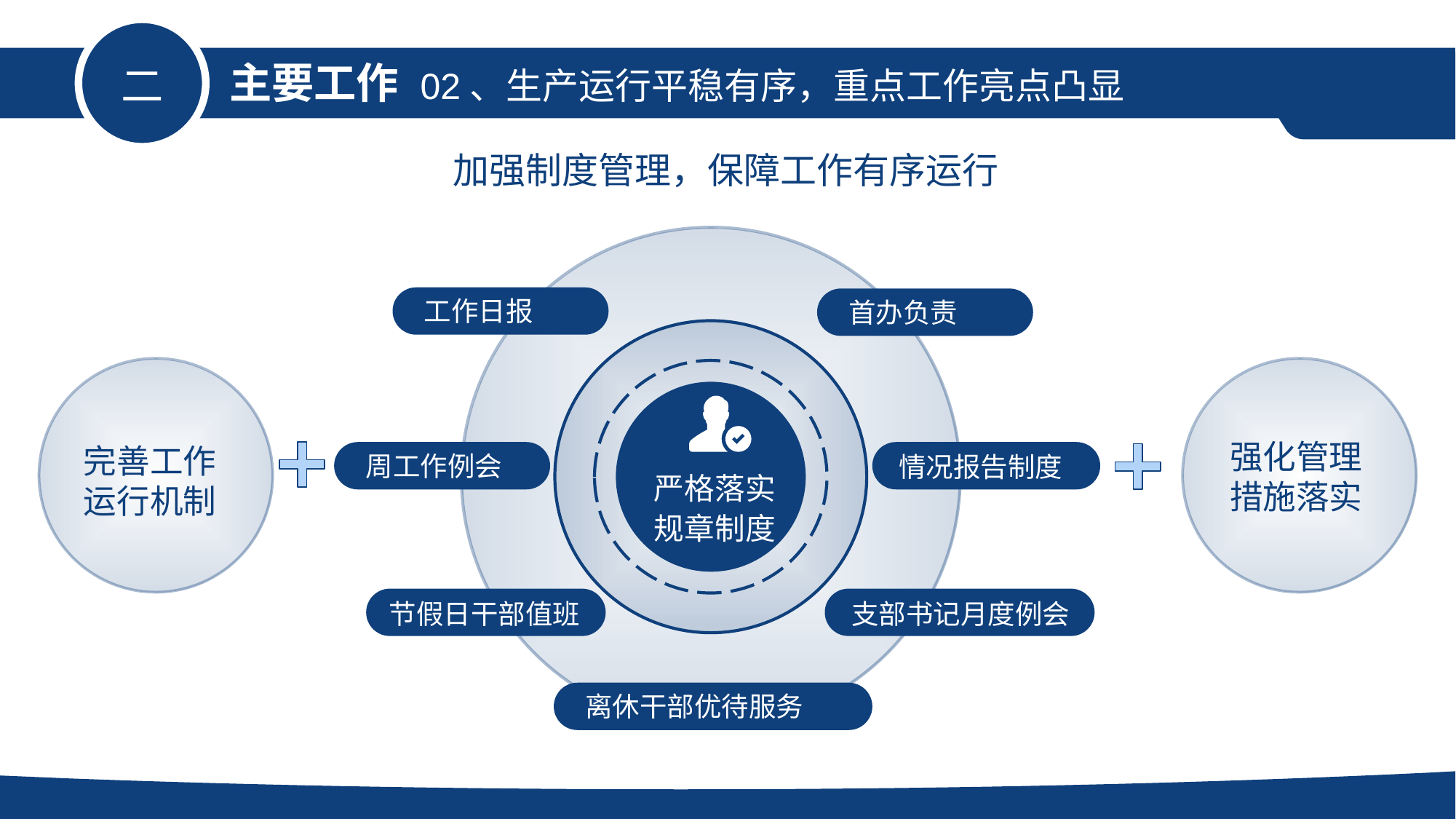

主要工作
02、生产运行平稳有序，重点工作亮点凸显
二
加强制度管理，保障工作有序运行

工作日报

首办负责

严格落实
规章制度

完善工作
运行机制

强化管理措施落实

周工作例会

情况报告制度

节假日干部值班

支部书记月度例会

离休干部优待服务